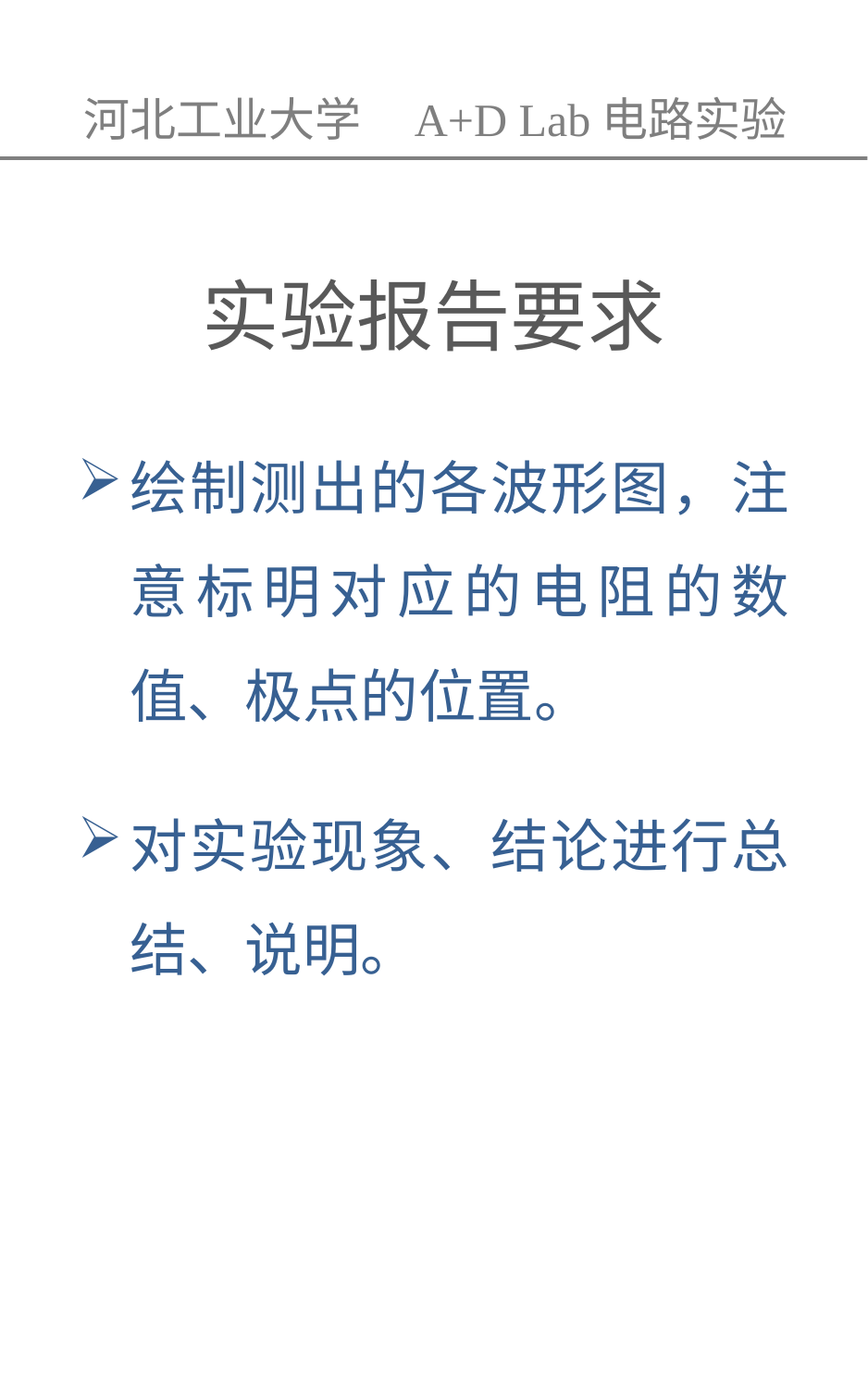

河北工业大学    A+D Lab电路实验
# 实验报告要求
绘制测出的各波形图，注意标明对应的电阻的数值、极点的位置。
对实验现象、结论进行总结、说明。